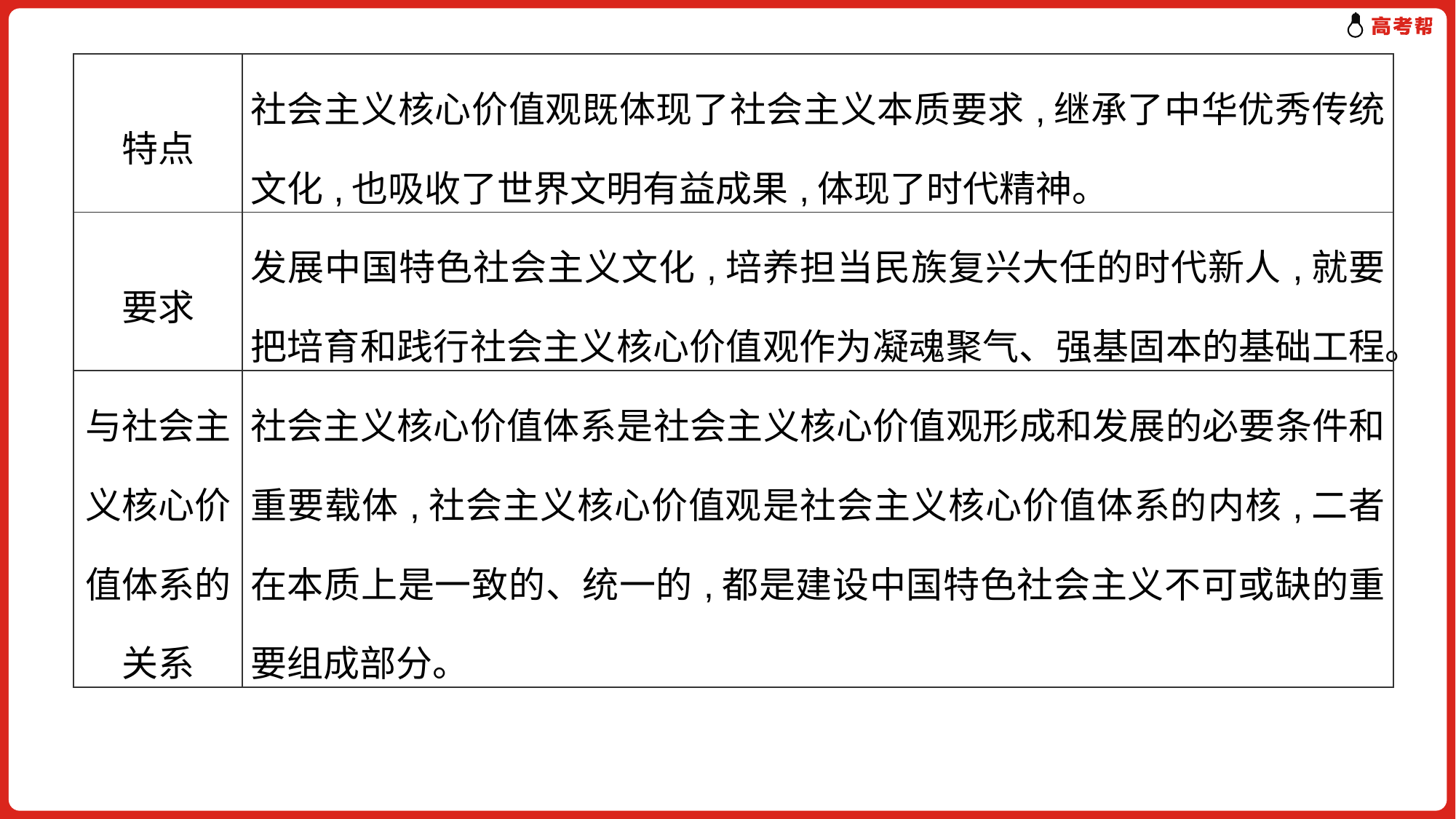

| 特点 | 社会主义核心价值观既体现了社会主义本质要求,继承了中华优秀传统文化,也吸收了世界文明有益成果,体现了时代精神。 |
| --- | --- |
| 要求 | 发展中国特色社会主义文化,培养担当民族复兴大任的时代新人,就要把培育和践行社会主义核心价值观作为凝魂聚气、强基固本的基础工程。 |
| 与社会主义核心价值体系的关系 | 社会主义核心价值体系是社会主义核心价值观形成和发展的必要条件和重要载体,社会主义核心价值观是社会主义核心价值体系的内核,二者在本质上是一致的、统一的,都是建设中国特色社会主义不可或缺的重要组成部分。 |